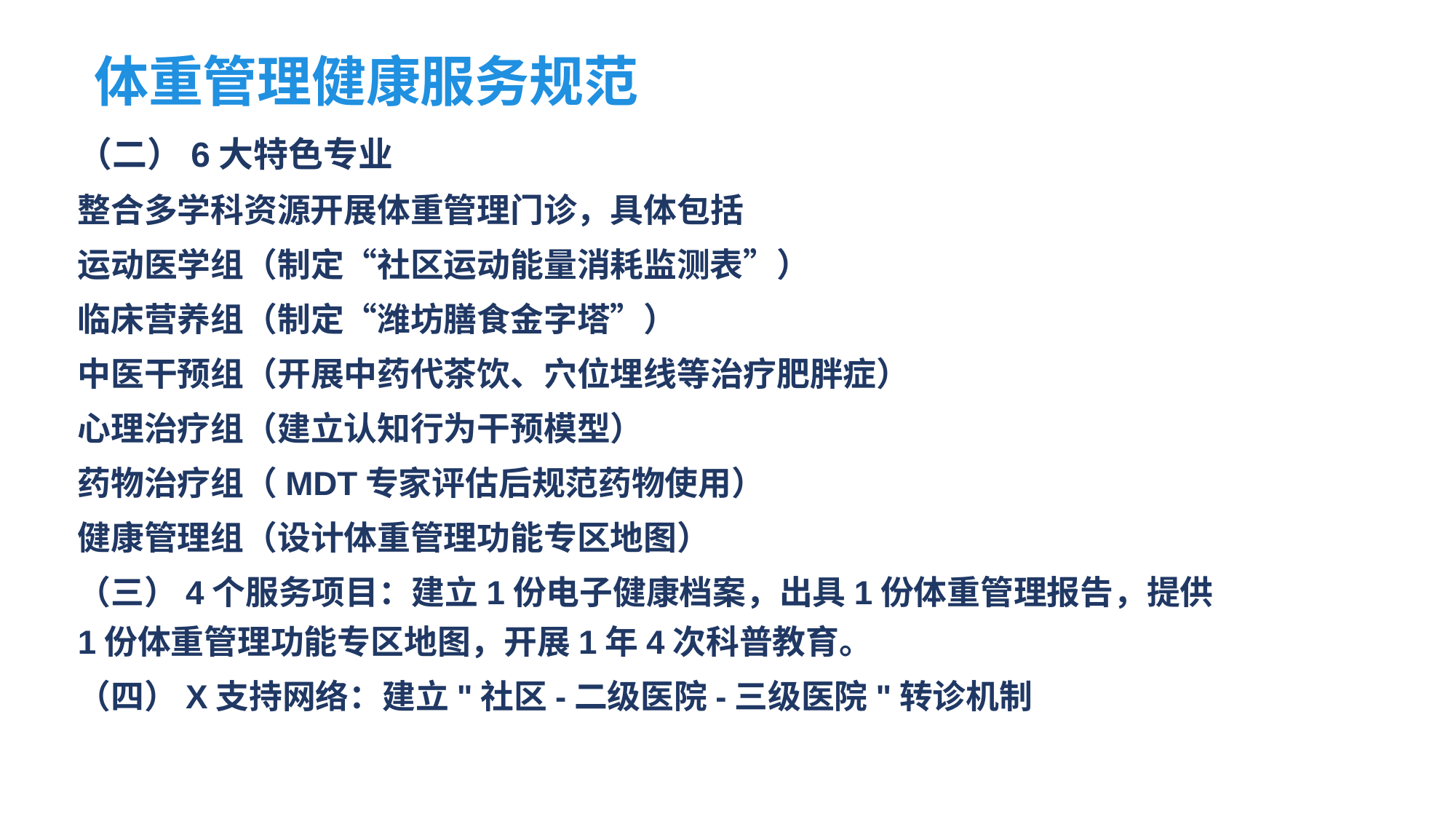

体重管理健康服务规范
（二）6大特色专业
整合多学科资源开展体重管理门诊，具体包括
运动医学组（制定“社区运动能量消耗监测表”）
临床营养组（制定“潍坊膳食金字塔”）
中医干预组（开展中药代茶饮、穴位埋线等治疗肥胖症）
心理治疗组（建立认知行为干预模型）
药物治疗组（MDT专家评估后规范药物使用）
健康管理组（设计体重管理功能专区地图）
（三）4个服务项目：建立1份电子健康档案，出具1份体重管理报告，提供1份体重管理功能专区地图，开展1年4次科普教育。
（四）X支持网络：建立"社区-二级医院-三级医院"转诊机制